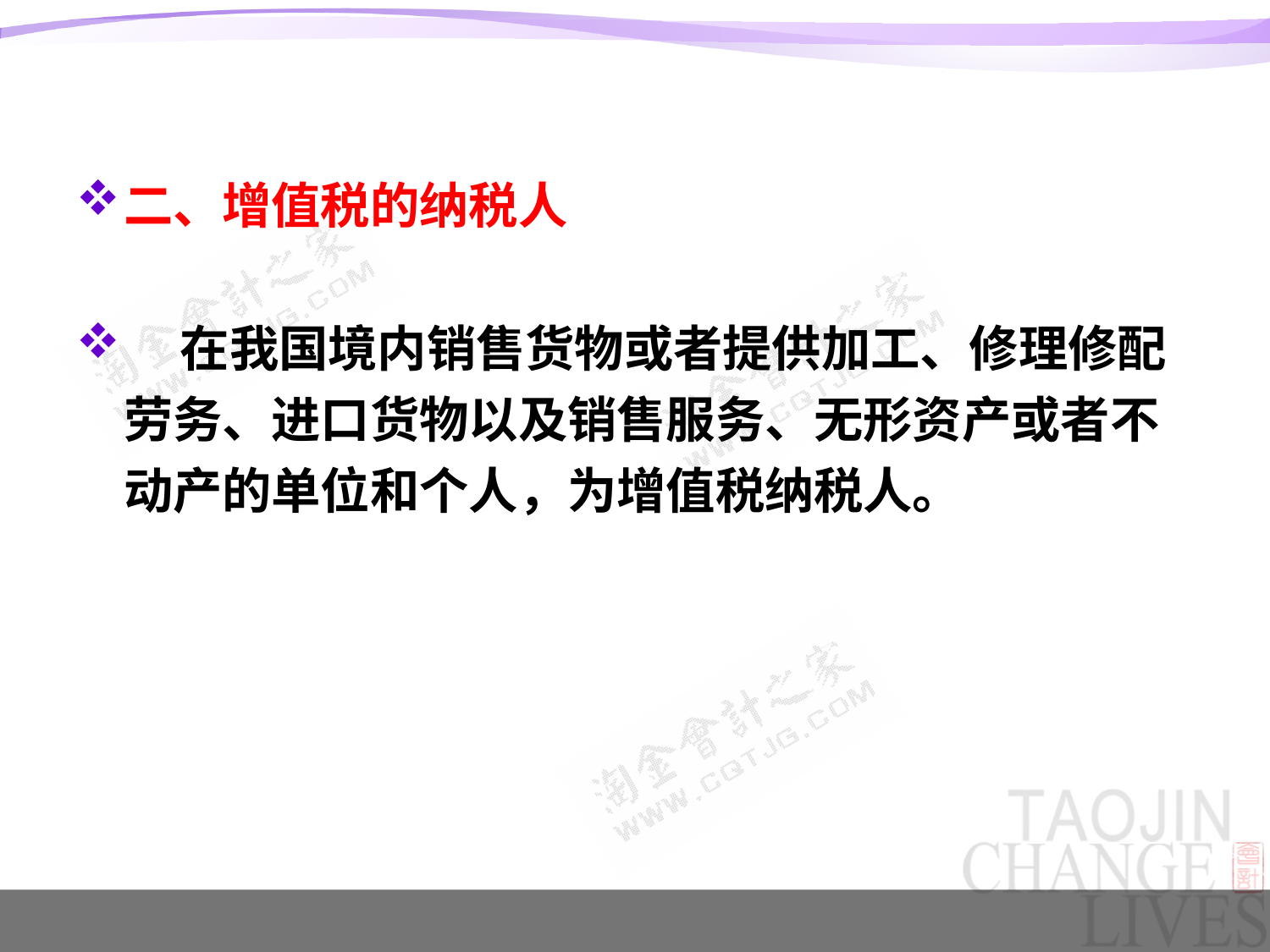

二、增值税的纳税人

    在我国境内销售货物或者提供加工、修理修配劳务、进口货物以及销售服务、无形资产或者不动产的单位和个人，为增值税纳税人。